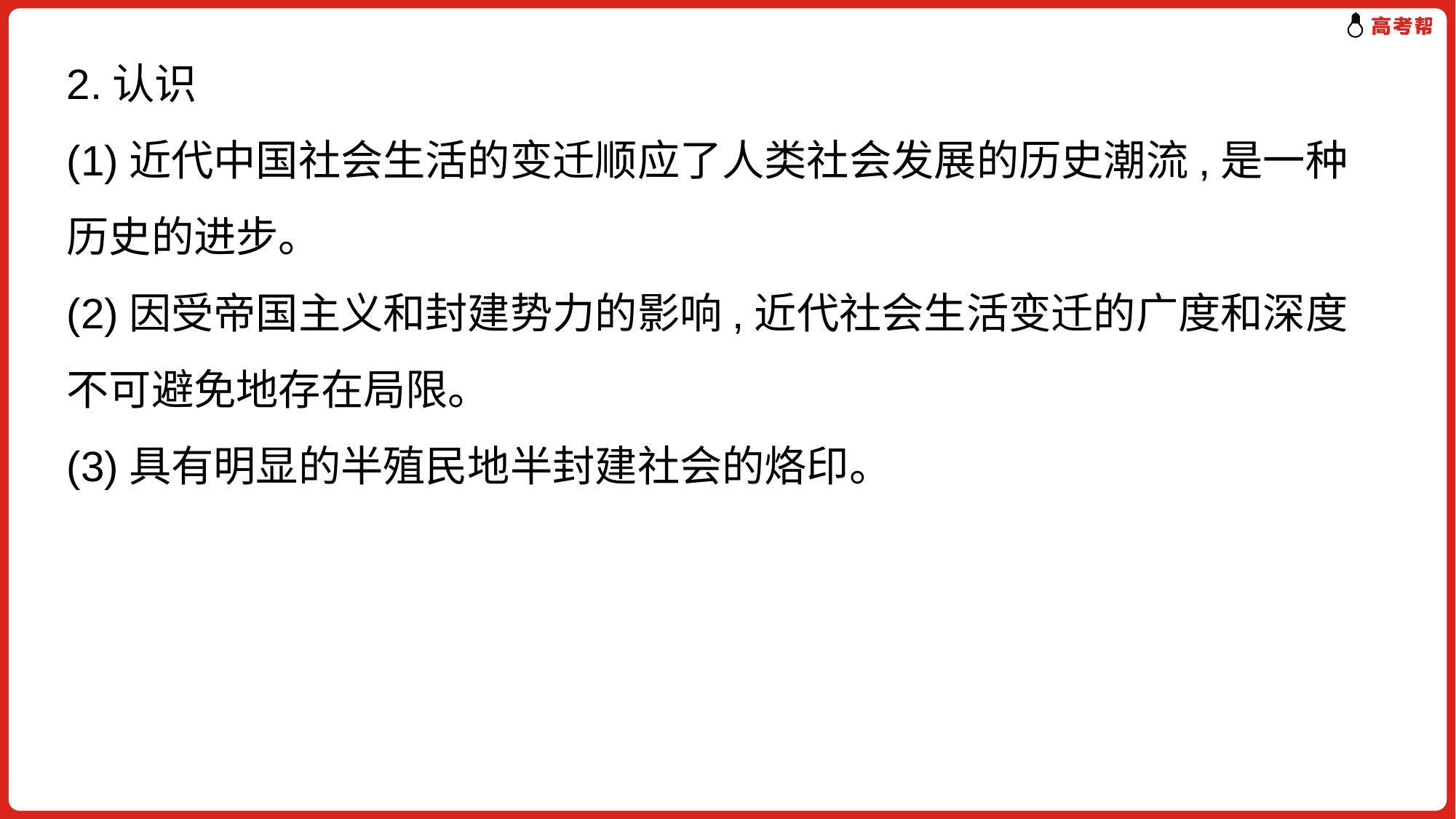

2.认识
(1)近代中国社会生活的变迁顺应了人类社会发展的历史潮流,是一种历史的进步。
(2)因受帝国主义和封建势力的影响,近代社会生活变迁的广度和深度不可避免地存在局限。
(3)具有明显的半殖民地半封建社会的烙印。